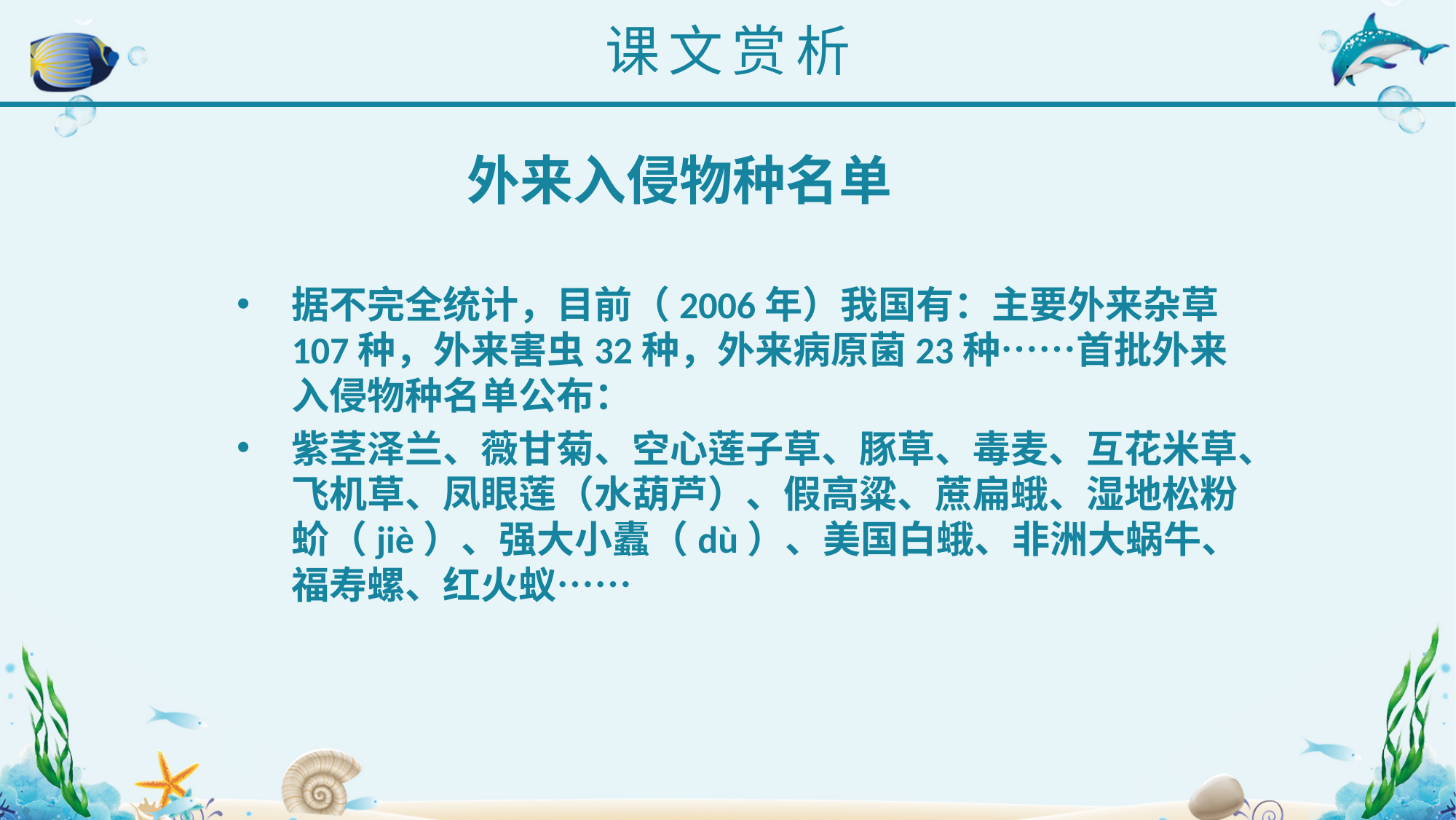

课文赏析

外来入侵物种名单
据不完全统计，目前（2006年）我国有：主要外来杂草107种，外来害虫32种，外来病原菌23种……首批外来入侵物种名单公布：
紫茎泽兰、薇甘菊、空心莲子草、豚草、毒麦、互花米草、飞机草、凤眼莲（水葫芦）、假高粱、蔗扁蛾、湿地松粉蚧（jiè）、强大小蠹（dù）、美国白蛾、非洲大蜗牛、福寿螺、红火蚁……